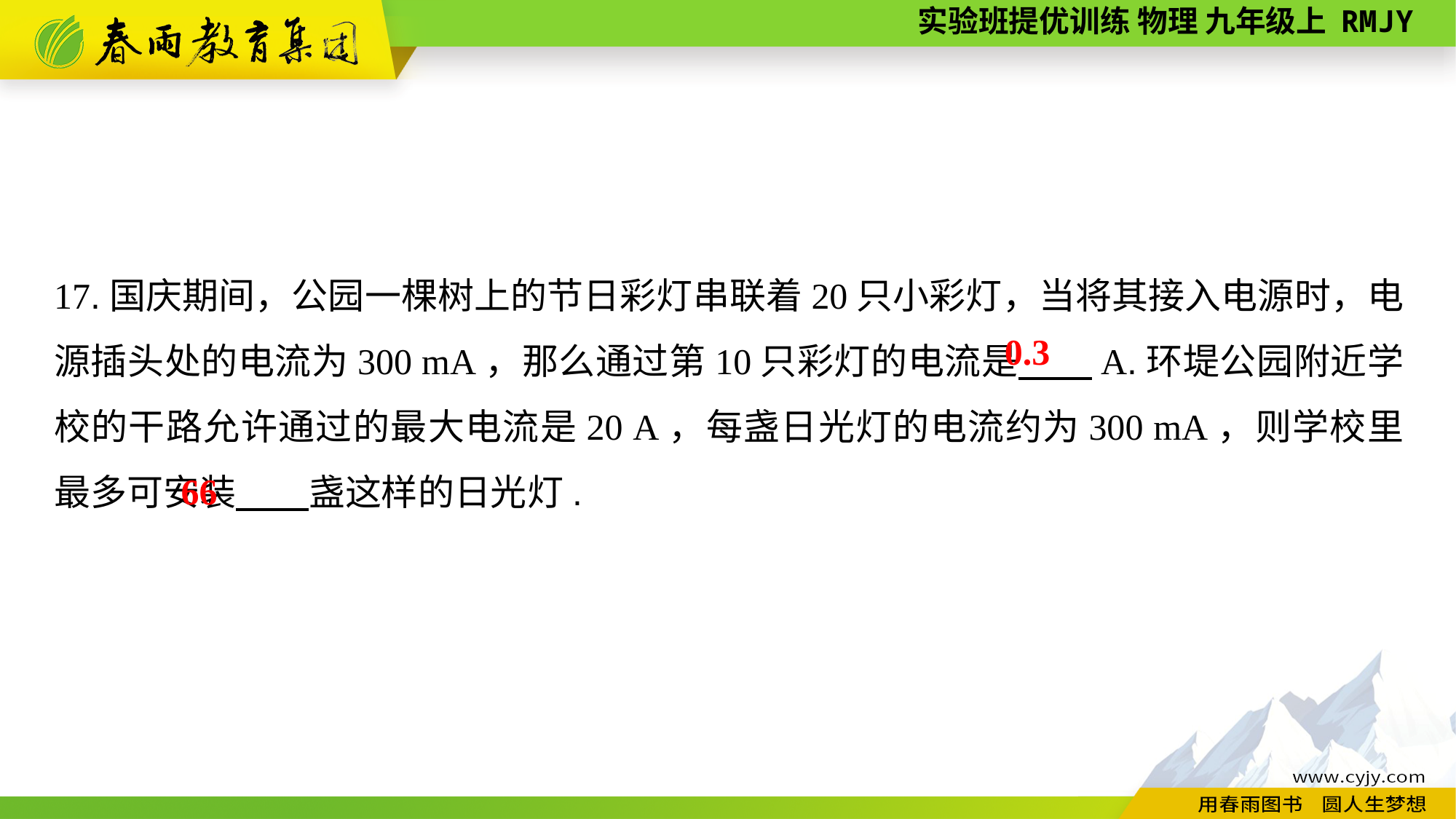

17.国庆期间，公园一棵树上的节日彩灯串联着20只小彩灯，当将其接入电源时，电源插头处的电流为300 mA，那么通过第10只彩灯的电流是　　A.环堤公园附近学校的干路允许通过的最大电流是20 A，每盏日光灯的电流约为300 mA，则学校里最多可安装　　盏这样的日光灯.
0.3
66